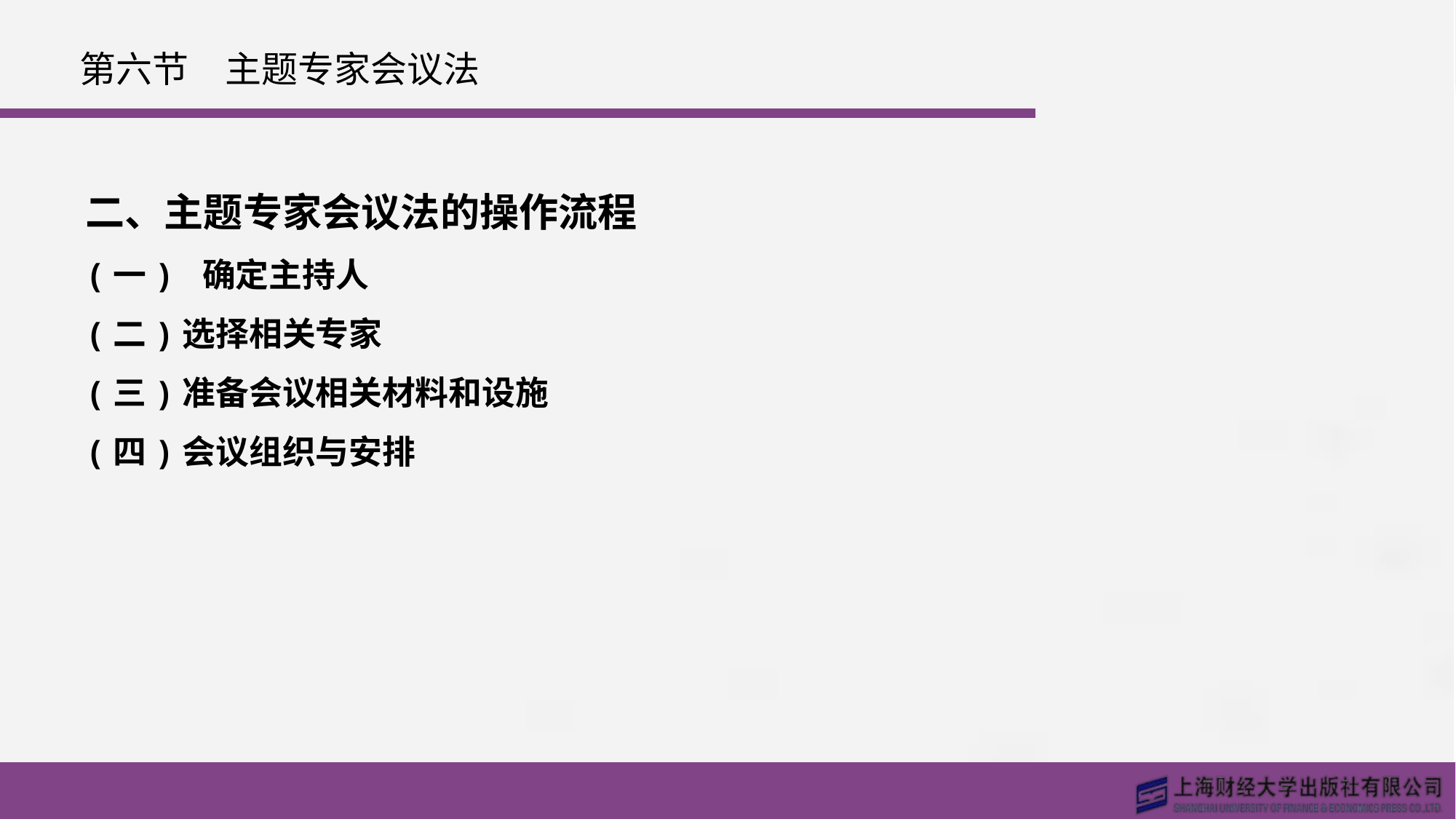

# 第六节　主题专家会议法
二、主题专家会议法的操作流程
(一) 确定主持人
(二)选择相关专家
(三)准备会议相关材料和设施
(四)会议组织与安排